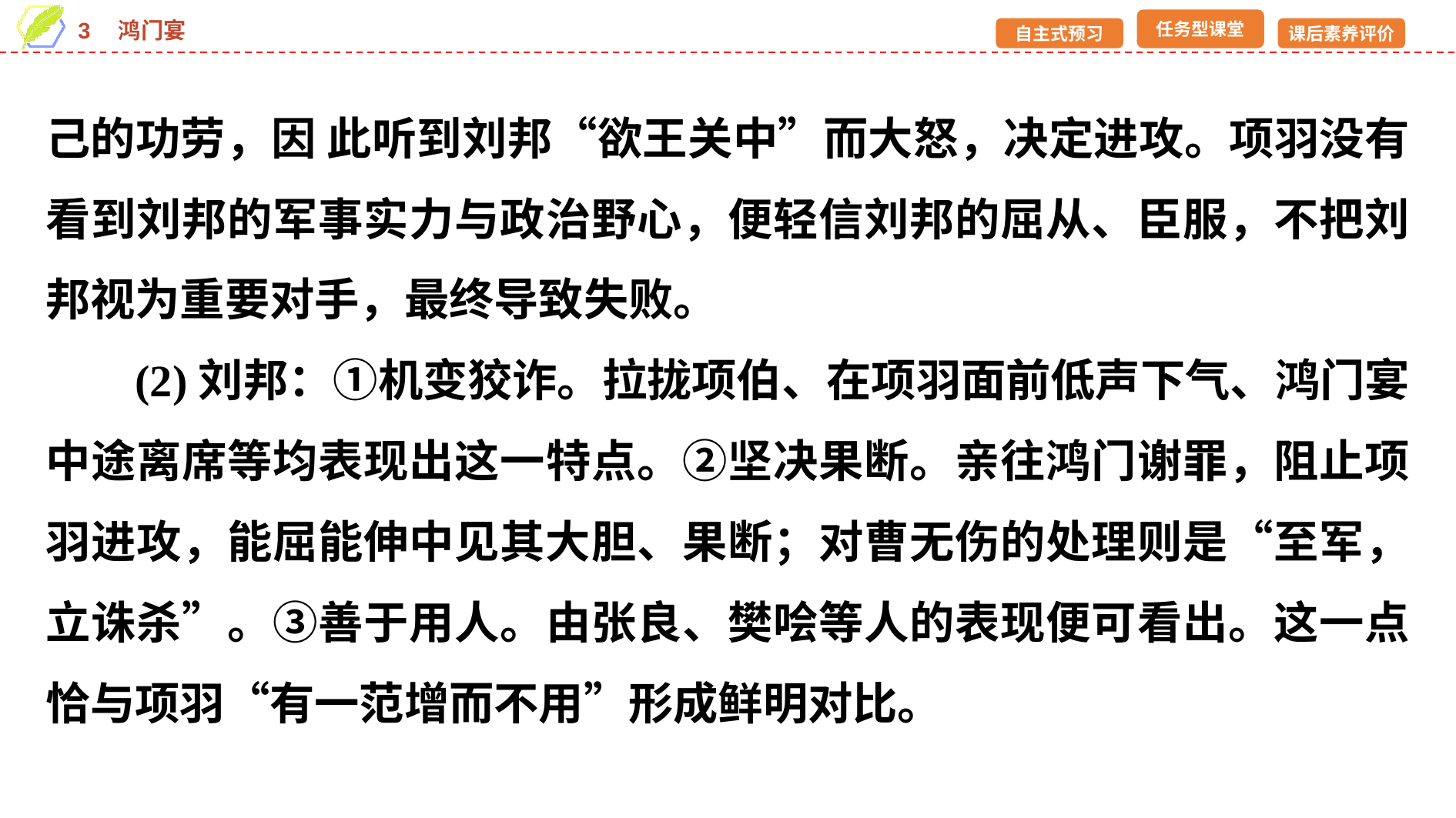

己的功劳，因 此听到刘邦“欲王关中”而大怒，决定进攻。项羽没有看到刘邦的军事实力与政治野心，便轻信刘邦的屈从、臣服，不把刘邦视为重要对手，最终导致失败。
        (2)刘邦：①机变狡诈。拉拢项伯、在项羽面前低声下气、鸿门宴中途离席等均表现出这一特点。②坚决果断。亲往鸿门谢罪，阻止项羽进攻，能屈能伸中见其大胆、果断；对曹无伤的处理则是“至军，立诛杀”。③善于用人。由张良、樊哙等人的表现便可看出。这一点恰与项羽“有一范增而不用”形成鲜明对比。